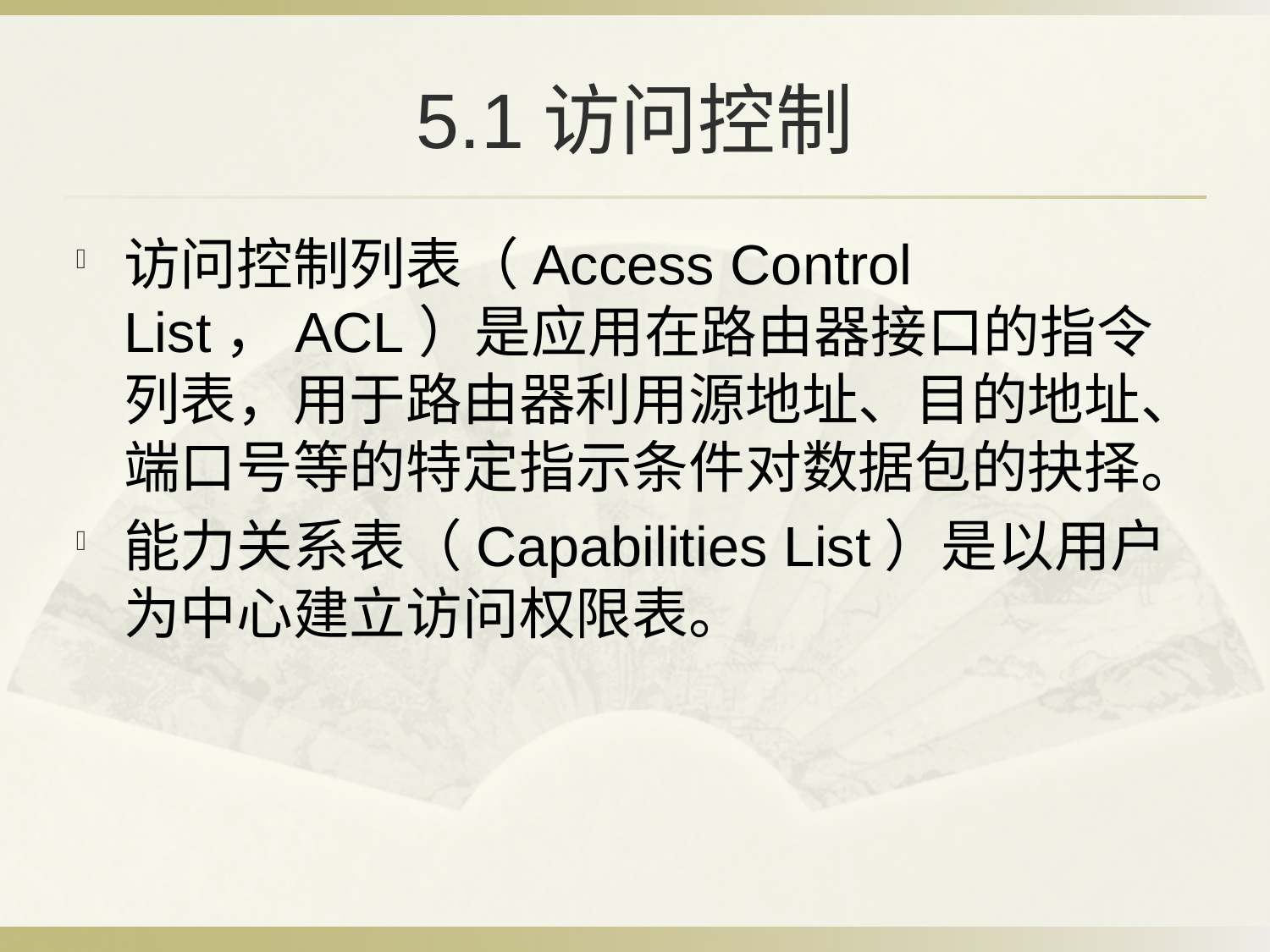

# 5.1访问控制
访问控制列表（Access Control List，ACL）是应用在路由器接口的指令列表，用于路由器利用源地址、目的地址、端口号等的特定指示条件对数据包的抉择。
能力关系表（Capabilities List）是以用户为中心建立访问权限表。